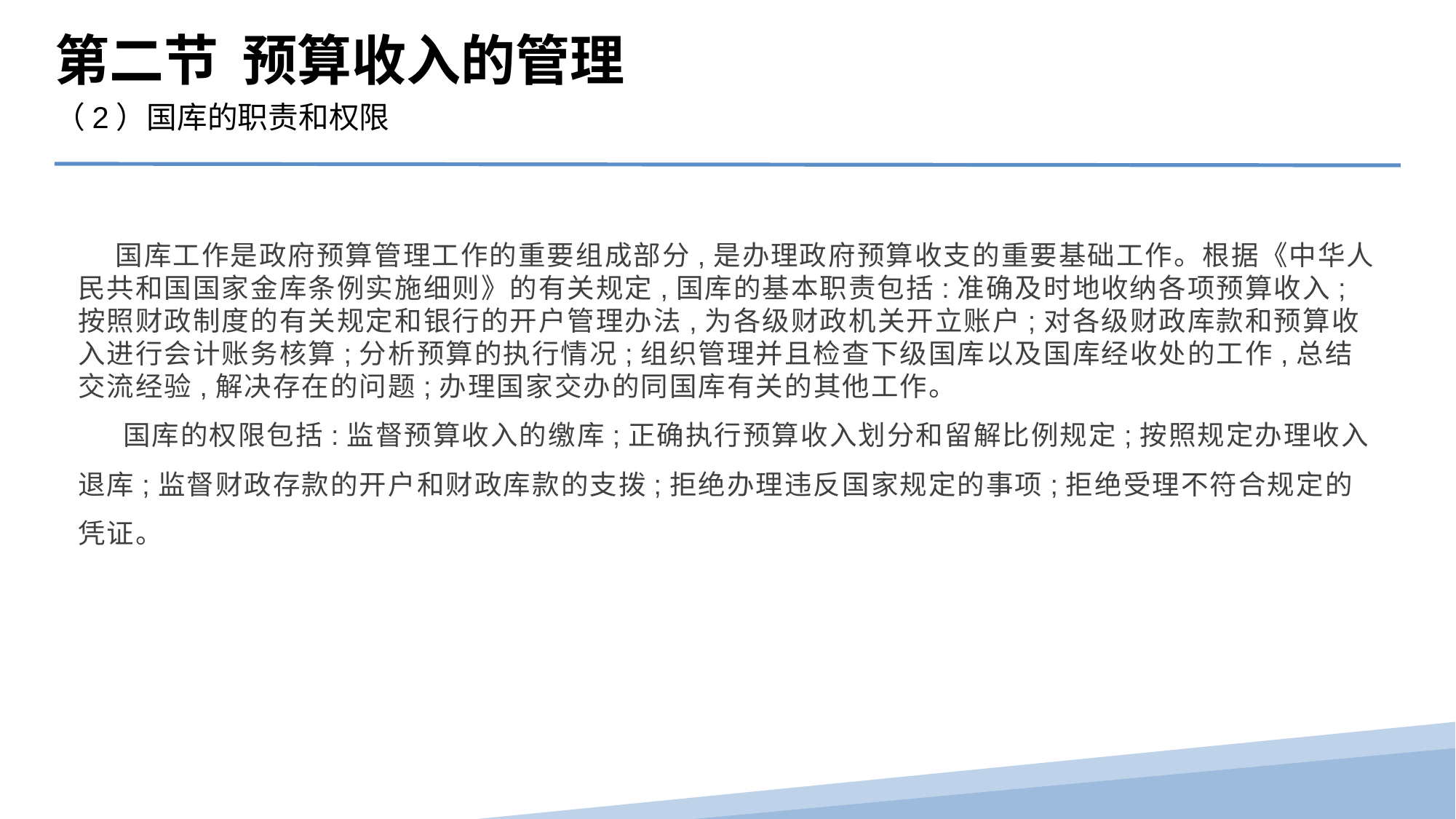

第二节  预算收入的管理
（2）国库的职责和权限
    国库工作是政府预算管理工作的重要组成部分,是办理政府预算收支的重要基础工作。根据《中华人民共和国国家金库条例实施细则》的有关规定,国库的基本职责包括:准确及时地收纳各项预算收入;按照财政制度的有关规定和银行的开户管理办法,为各级财政机关开立账户;对各级财政库款和预算收入进行会计账务核算;分析预算的执行情况;组织管理并且检查下级国库以及国库经收处的工作,总结交流经验,解决存在的问题;办理国家交办的同国库有关的其他工作。
     国库的权限包括:监督预算收入的缴库;正确执行预算收入划分和留解比例规定;按照规定办理收入退库;监督财政存款的开户和财政库款的支拨;拒绝办理违反国家规定的事项;拒绝受理不符合规定的凭证。